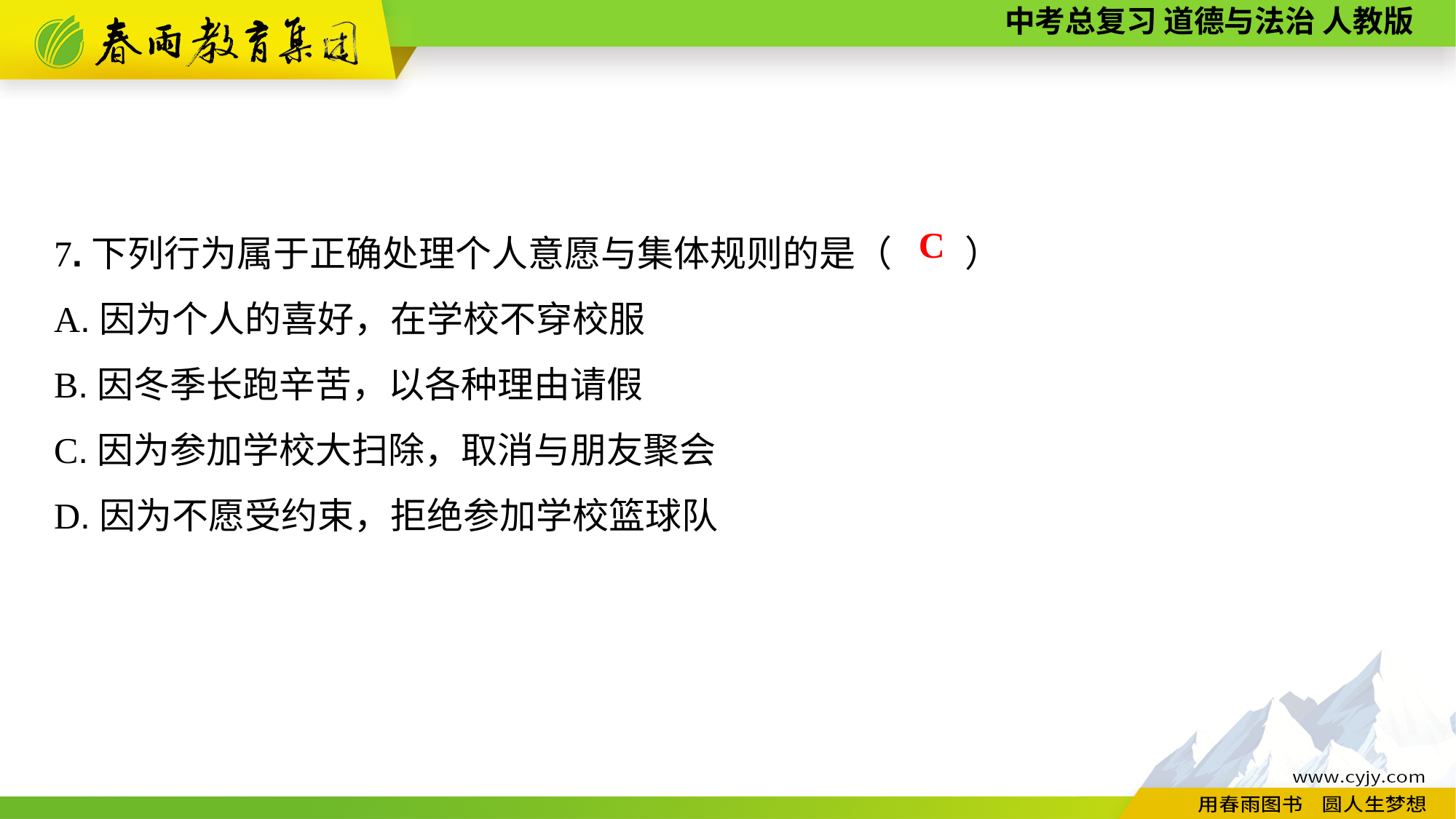

7.下列行为属于正确处理个人意愿与集体规则的是（　　）
A.因为个人的喜好，在学校不穿校服
B.因冬季长跑辛苦，以各种理由请假
C.因为参加学校大扫除，取消与朋友聚会
D.因为不愿受约束，拒绝参加学校篮球队
C